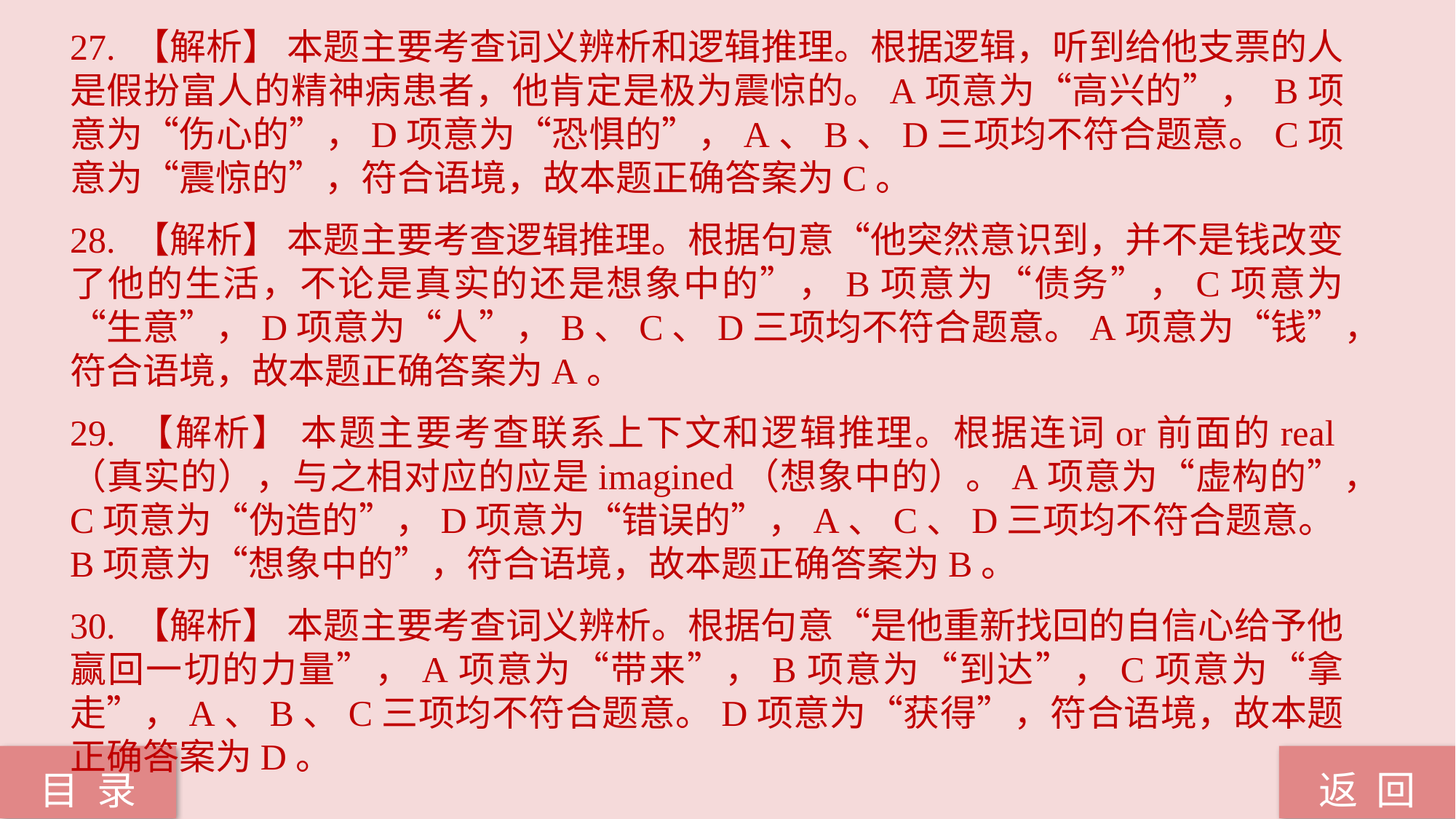

27. 【解析】 本题主要考查词义辨析和逻辑推理。根据逻辑，听到给他支票的人是假扮富人的精神病患者，他肯定是极为震惊的。A项意为“高兴的”， B项意为“伤心的”，D项意为“恐惧的”，A、B、D三项均不符合题意。C项意为“震惊的”，符合语境，故本题正确答案为C。
28. 【解析】 本题主要考查逻辑推理。根据句意“他突然意识到，并不是钱改变了他的生活，不论是真实的还是想象中的”，B项意为“债务”，C项意为“生意”，D项意为“人”，B、C、D三项均不符合题意。A项意为“钱”，符合语境，故本题正确答案为A。
29. 【解析】 本题主要考查联系上下文和逻辑推理。根据连词or前面的real（真实的），与之相对应的应是imagined（想象中的）。A项意为“虚构的”，C项意为“伪造的”，D项意为“错误的”，A、C、D三项均不符合题意。B项意为“想象中的”，符合语境，故本题正确答案为B。
30. 【解析】 本题主要考查词义辨析。根据句意“是他重新找回的自信心给予他赢回一切的力量”，A项意为“带来”，B项意为“到达”，C项意为“拿走”，A、B、C三项均不符合题意。D项意为“获得”，符合语境，故本题正确答案为D。
返  回